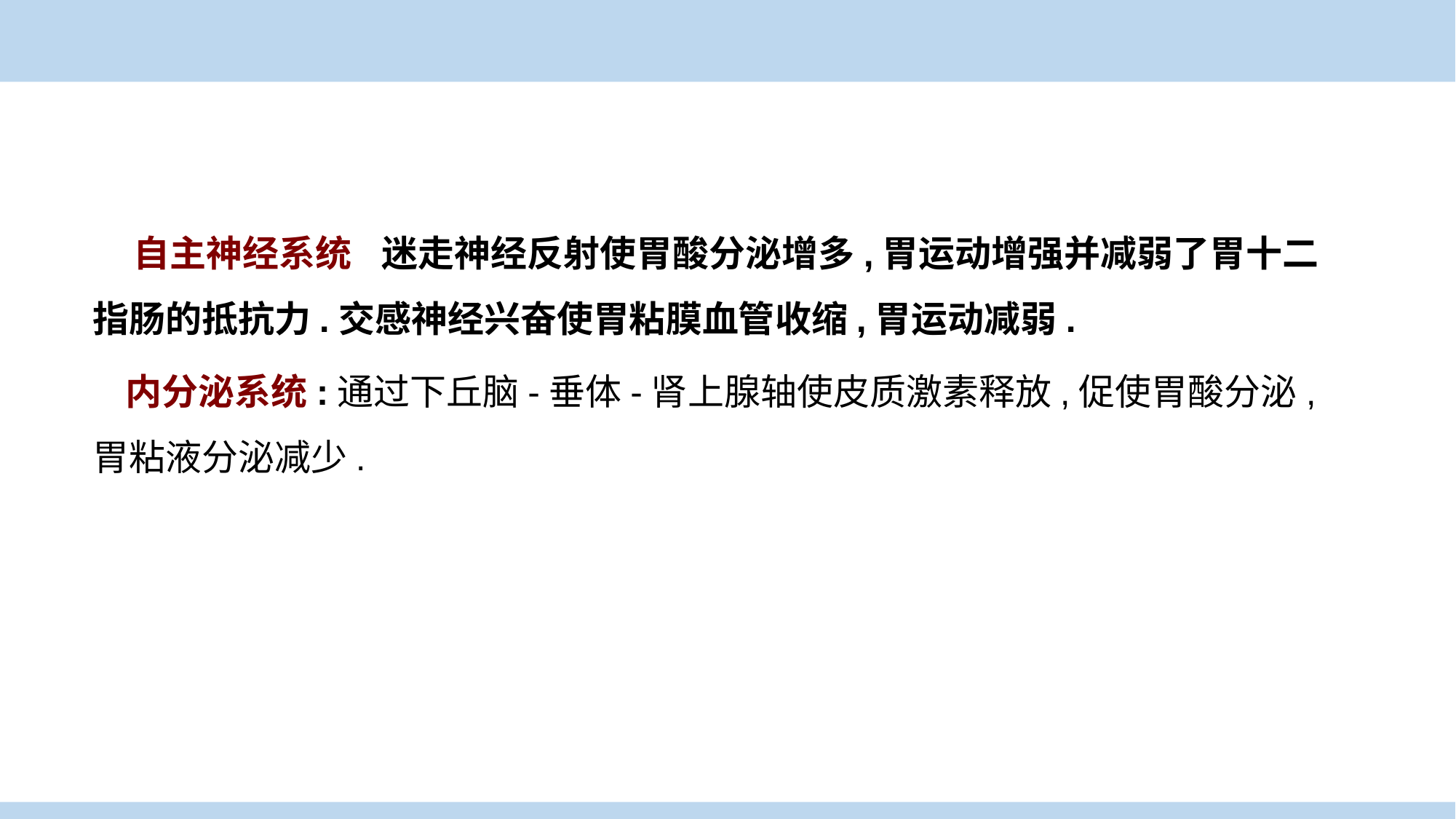

自主神经系统:迷走神经反射使胃酸分泌增多,胃运动增强并减弱了胃十二指肠的抵抗力.交感神经兴奋使胃粘膜血管收缩,胃运动减弱.
   内分泌系统:通过下丘脑-垂体-肾上腺轴使皮质激素释放,促使胃酸分泌,胃粘液分泌减少.